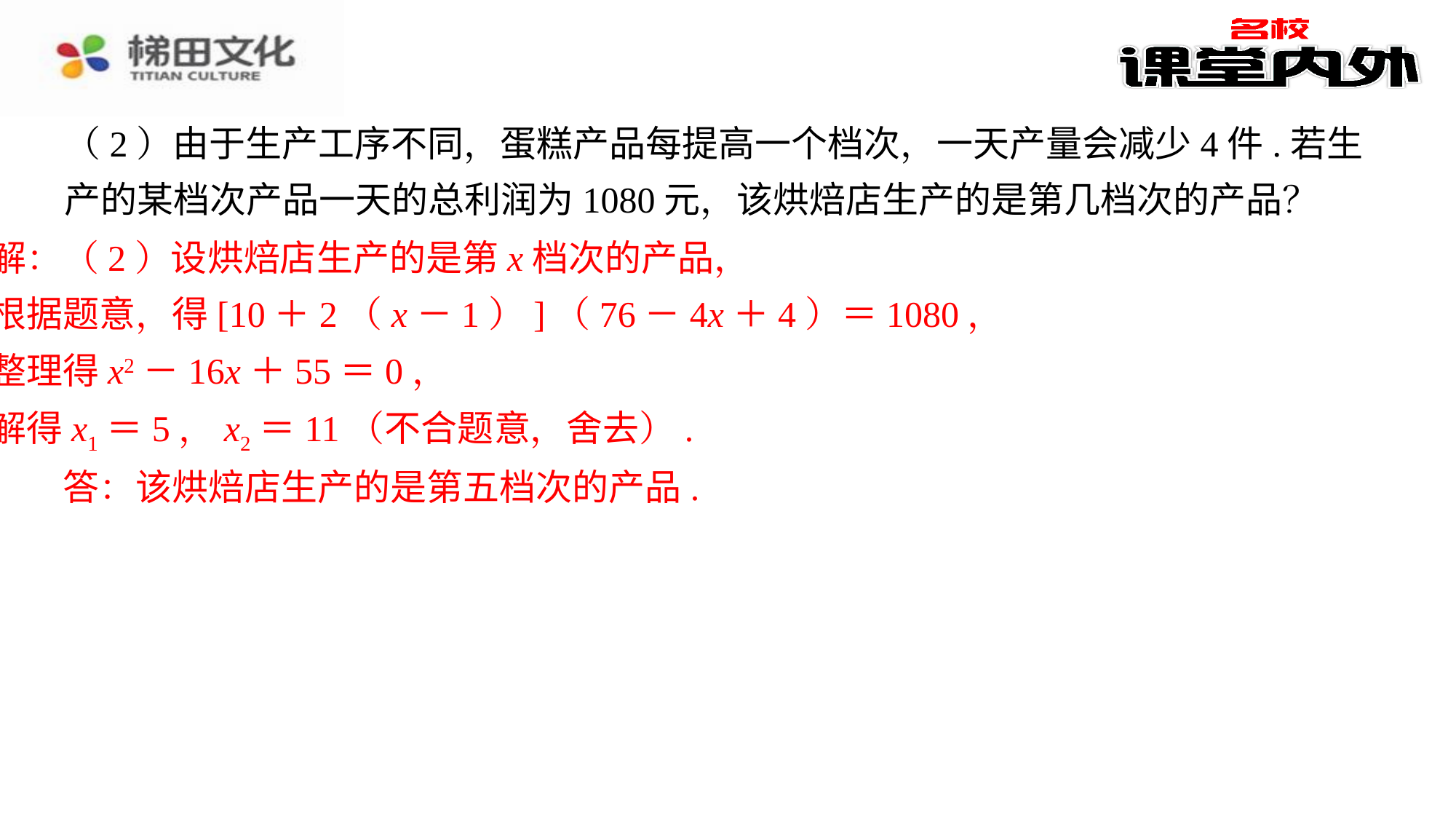

（2）由于生产工序不同，蛋糕产品每提高一个档次，一天产量会减少4件.若生产的某档次产品一天的总利润为1080元，该烘焙店生产的是第几档次的产品？
解：（2）设烘焙店生产的是第x档次的产品，
根据题意，得[10＋2（x－1）]（76－4x＋4）＝1080，
整理得x2－16x＋55＝0，
解得x1＝5，x2＝11（不合题意，舍去）.
答：该烘焙店生产的是第五档次的产品.